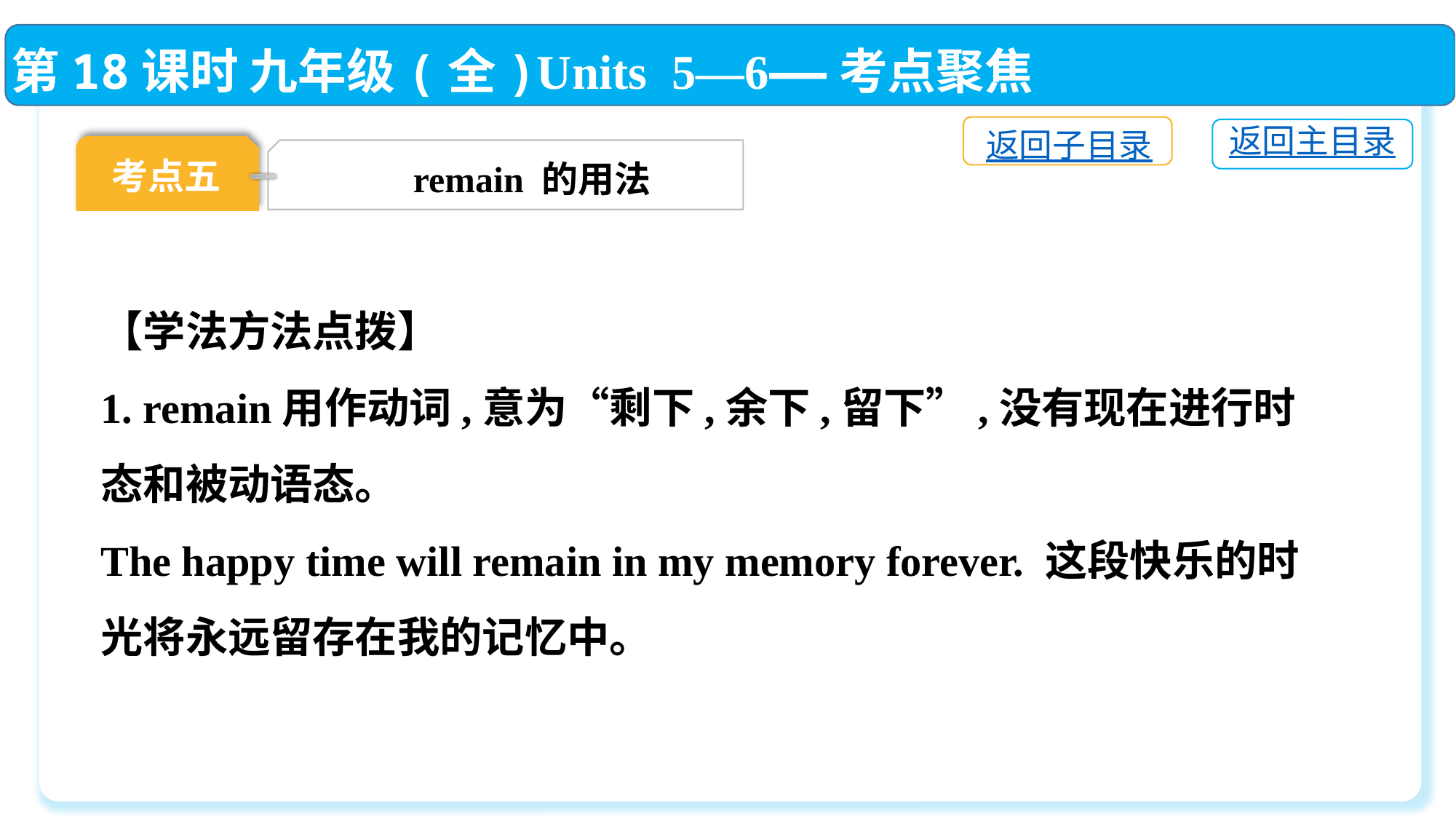

第18课时 九年级(全)Units  5—6——考点聚焦

返回子目录
返回主目录
考点五
remain 的用法

【学法方法点拨】
1. remain用作动词,意为“剩下,余下,留下”,没有现在进行时态和被动语态。
The happy time will remain in my memory forever. 这段快乐的时光将永远留存在我的记忆中。